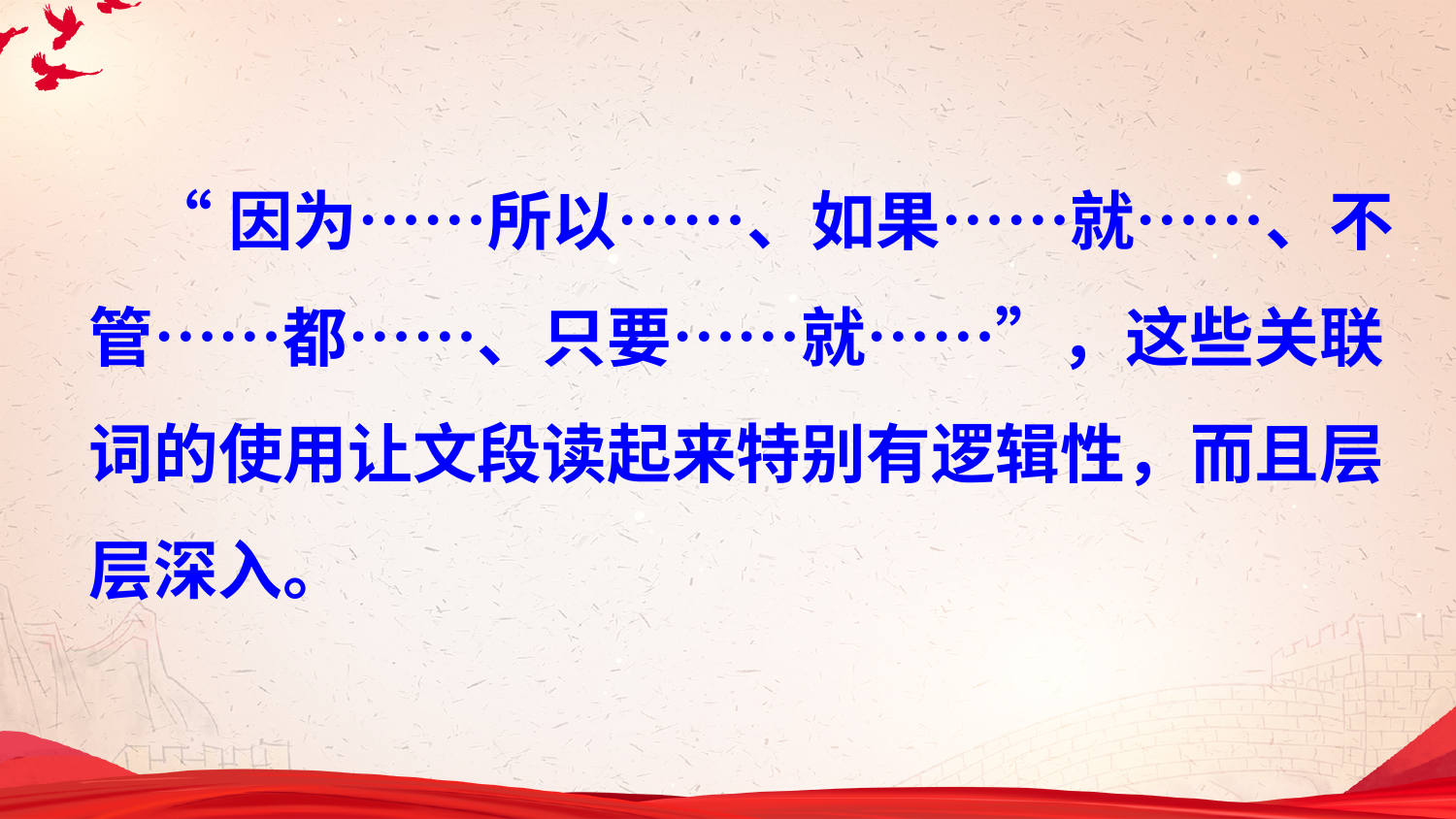

“因为……所以……、如果……就……、不管……都……、只要……就……”，这些关联词的使用让文段读起来特别有逻辑性，而且层层深入。